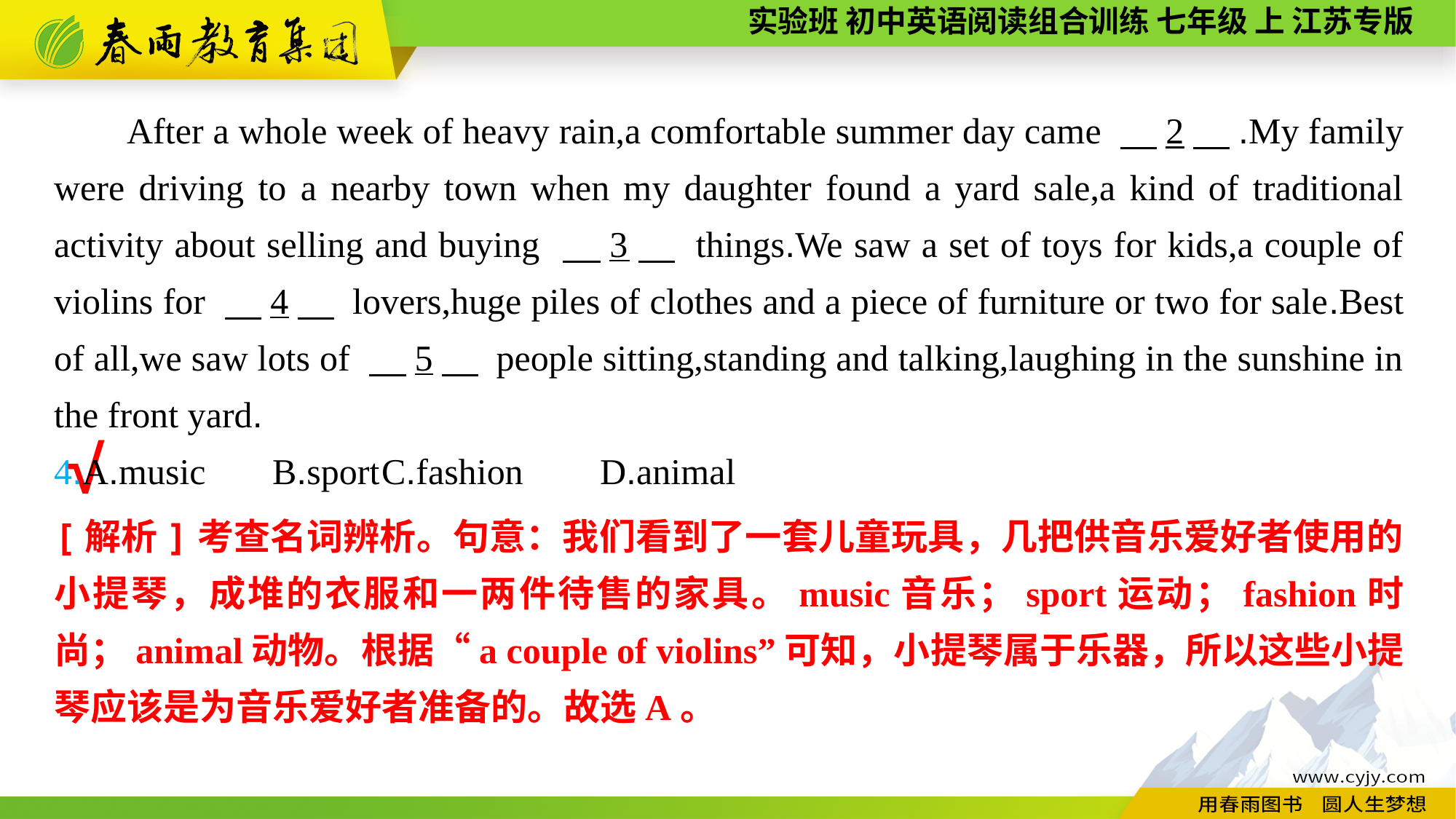

After a whole week of heavy rain,a comfortable summer day came 　2　.My family were driving to a nearby town when my daughter found a yard sale,a kind of traditional activity about selling and buying 　3　 things.We saw a set of toys for kids,a couple of violins for 　4　 lovers,huge piles of clothes and a piece of furniture or two for sale.Best of all,we saw lots of 　5　 people sitting,standing and talking,laughing in the sunshine in the front yard.
4.A.music	B.sport	C.fashion	D.animal
√
[解析]考查名词辨析。句意：我们看到了一套儿童玩具，几把供音乐爱好者使用的小提琴，成堆的衣服和一两件待售的家具。music音乐；sport运动；fashion时尚；animal动物。根据“a couple of violins”可知，小提琴属于乐器，所以这些小提琴应该是为音乐爱好者准备的。故选A。